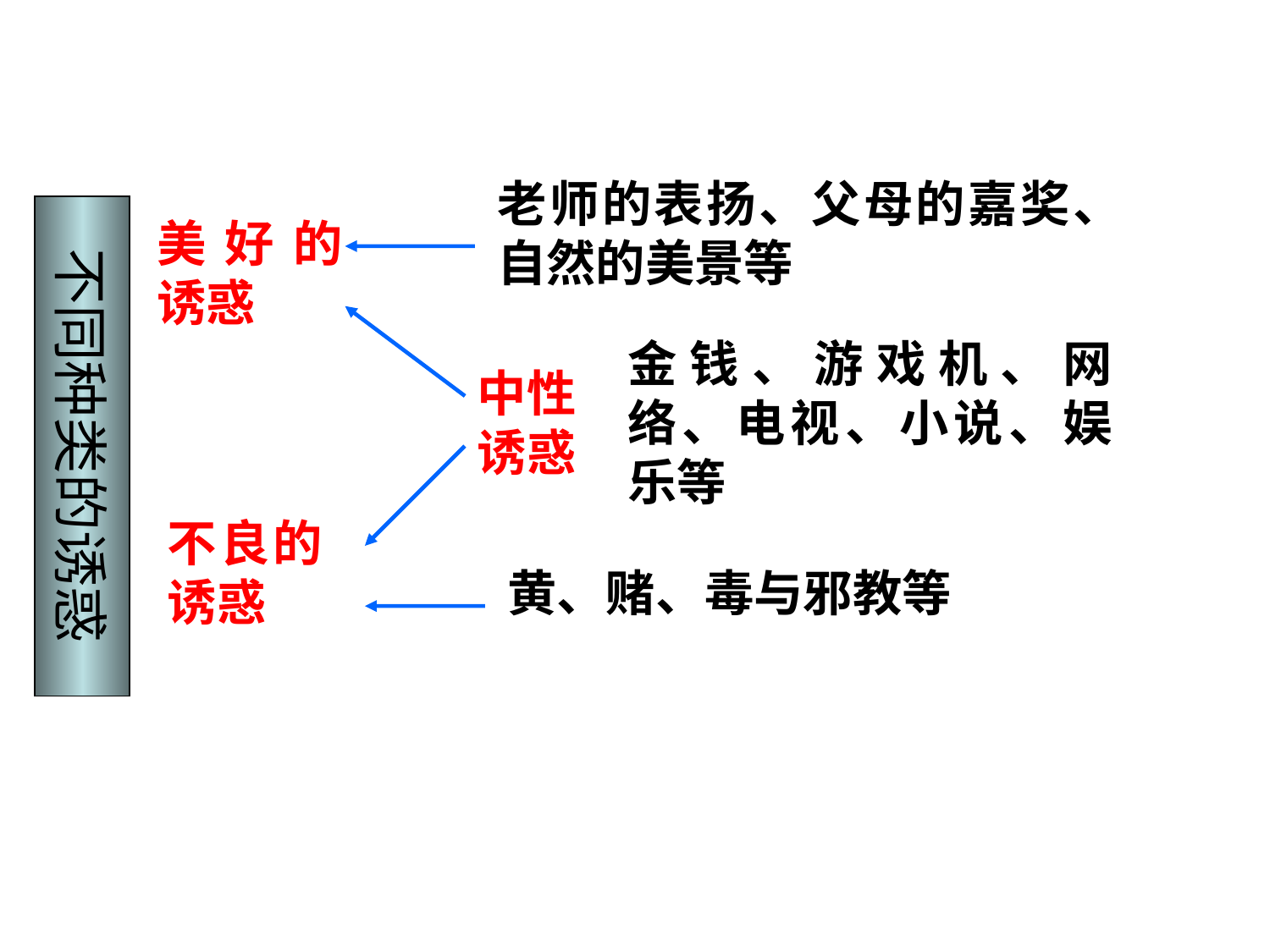

老师的表扬、父母的嘉奖、自然的美景等
不同种类的诱惑
美好的诱惑

中性诱惑

金钱、游戏机、网络、电视、小说、娱乐等
不良的诱惑

黄、赌、毒与邪教等